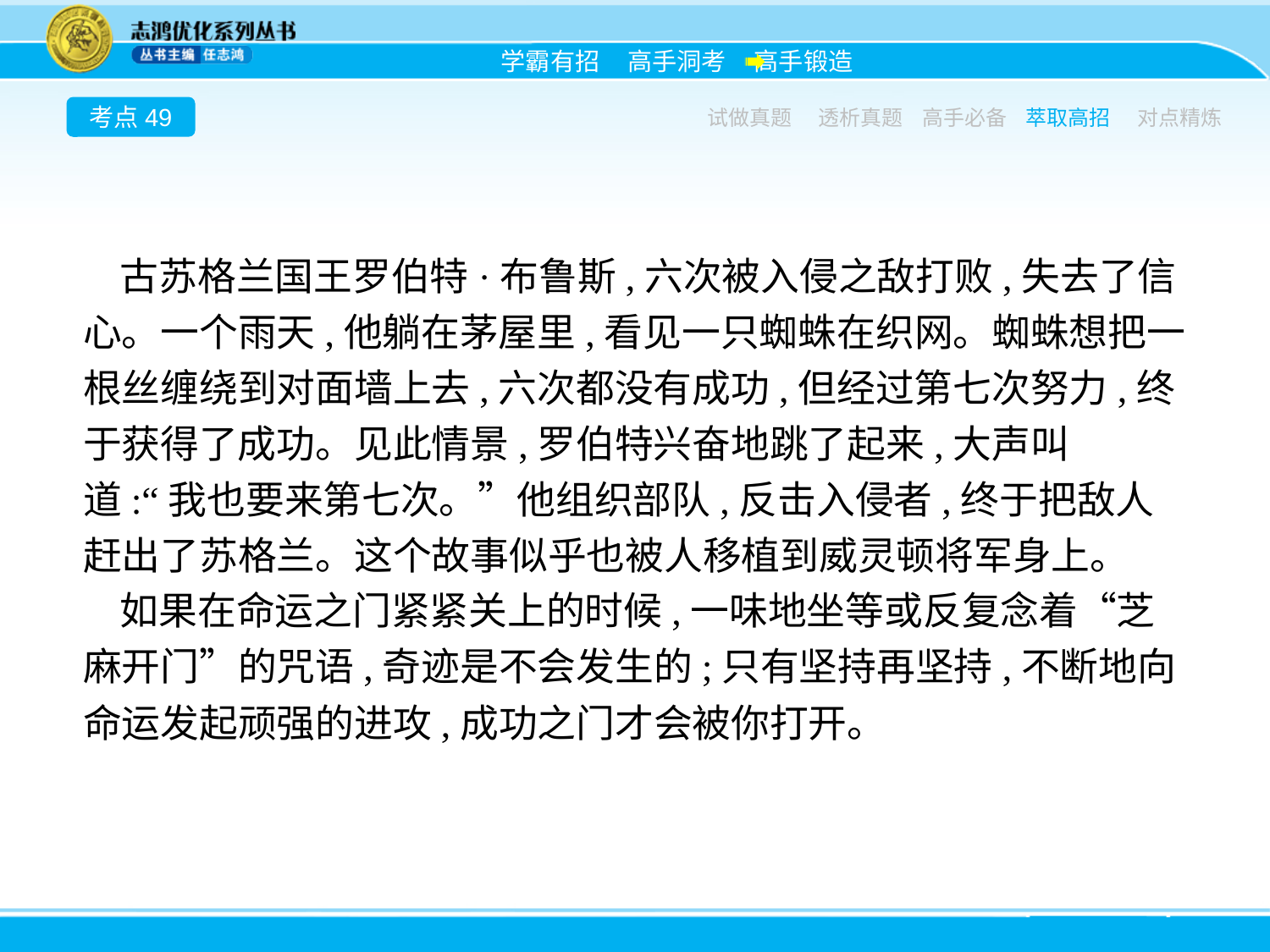

考点49
试做真题
透析真题
高手必备
萃取高招
对点精炼
古苏格兰国王罗伯特·布鲁斯,六次被入侵之敌打败,失去了信心。一个雨天,他躺在茅屋里,看见一只蜘蛛在织网。蜘蛛想把一根丝缠绕到对面墙上去,六次都没有成功,但经过第七次努力,终于获得了成功。见此情景,罗伯特兴奋地跳了起来,大声叫道:“我也要来第七次。”他组织部队,反击入侵者,终于把敌人赶出了苏格兰。这个故事似乎也被人移植到威灵顿将军身上。
如果在命运之门紧紧关上的时候,一味地坐等或反复念着“芝麻开门”的咒语,奇迹是不会发生的;只有坚持再坚持,不断地向命运发起顽强的进攻,成功之门才会被你打开。